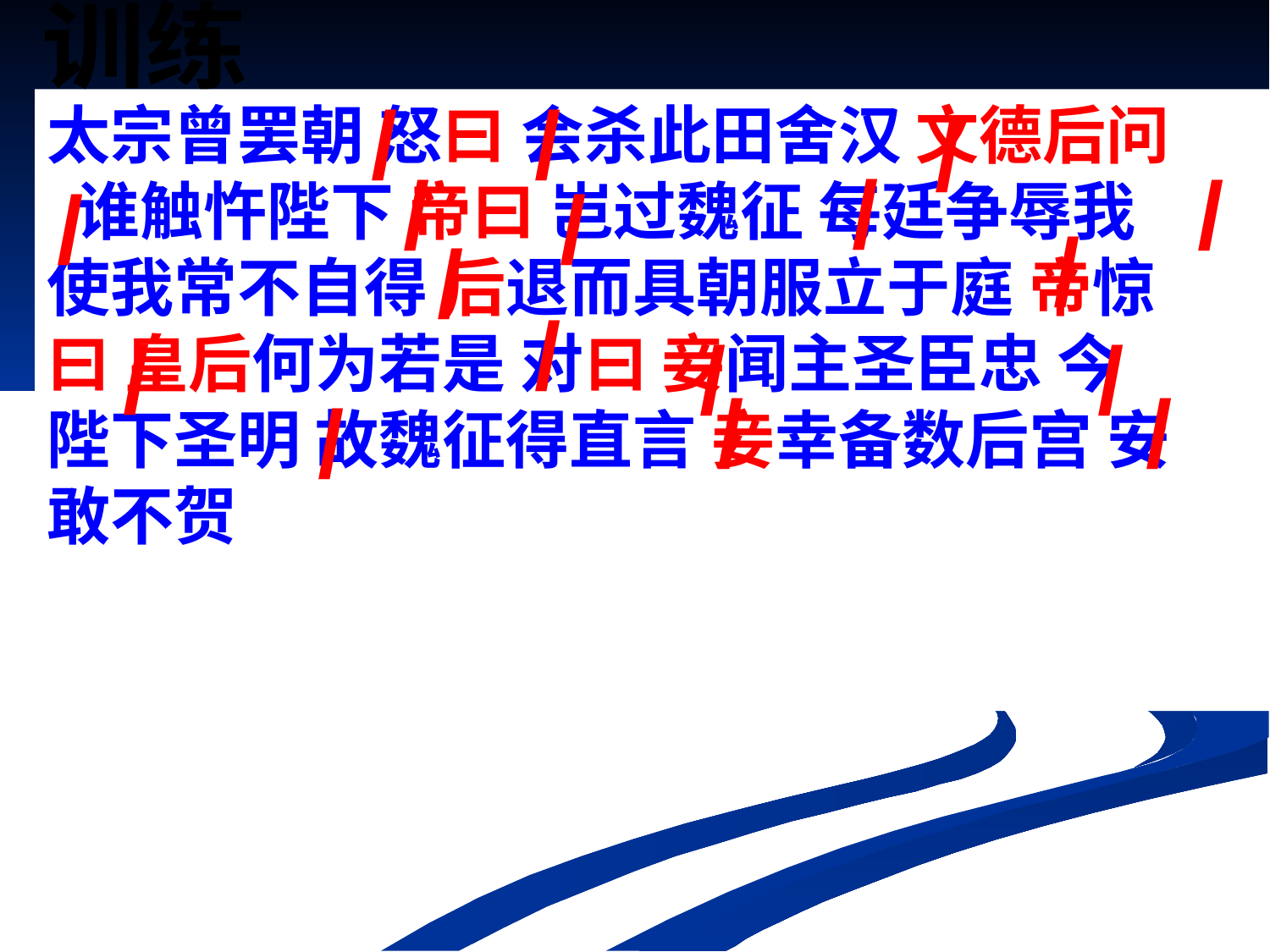

训练

太宗曾罢朝怒曰会杀此田舍汉文德后问
谁触忤陛下帝曰岂过魏征每廷争辱我使
我常不自得 后退而具朝服立于庭帝惊曰
皇后何为若是对曰妾闻主圣臣忠今陛下圣
明故魏征得直言妾幸备数后宫安敢不贺

/
/
太宗曾罢朝 怒曰 会杀此田舍汉 文德后问
 谁触忤陛下 帝曰 岂过魏征 每廷争辱我
使我常不自得 后退而具朝服立于庭 帝惊
曰 皇后何为若是 对曰 妾闻主圣臣忠 今
陛下圣明 故魏征得直言 妾幸备数后宫 安
敢不贺

/
/
/
/
/
/
/
/
/
/
/
/
/
/
/